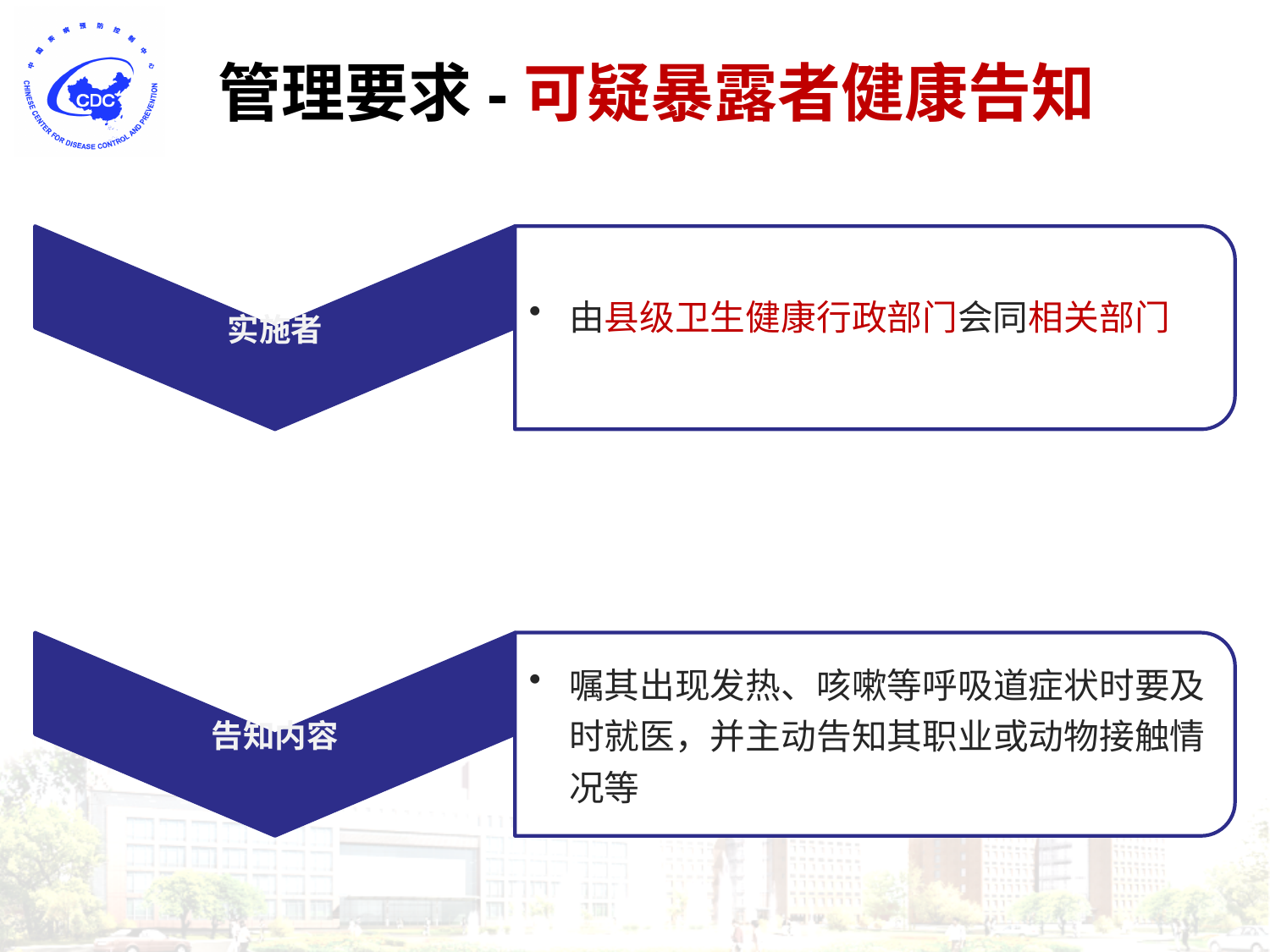

# 管理要求-可疑暴露者健康告知
实施者
由县级卫生健康行政部门会同相关部门
告知内容
嘱其出现发热、咳嗽等呼吸道症状时要及时就医，并主动告知其职业或动物接触情况等